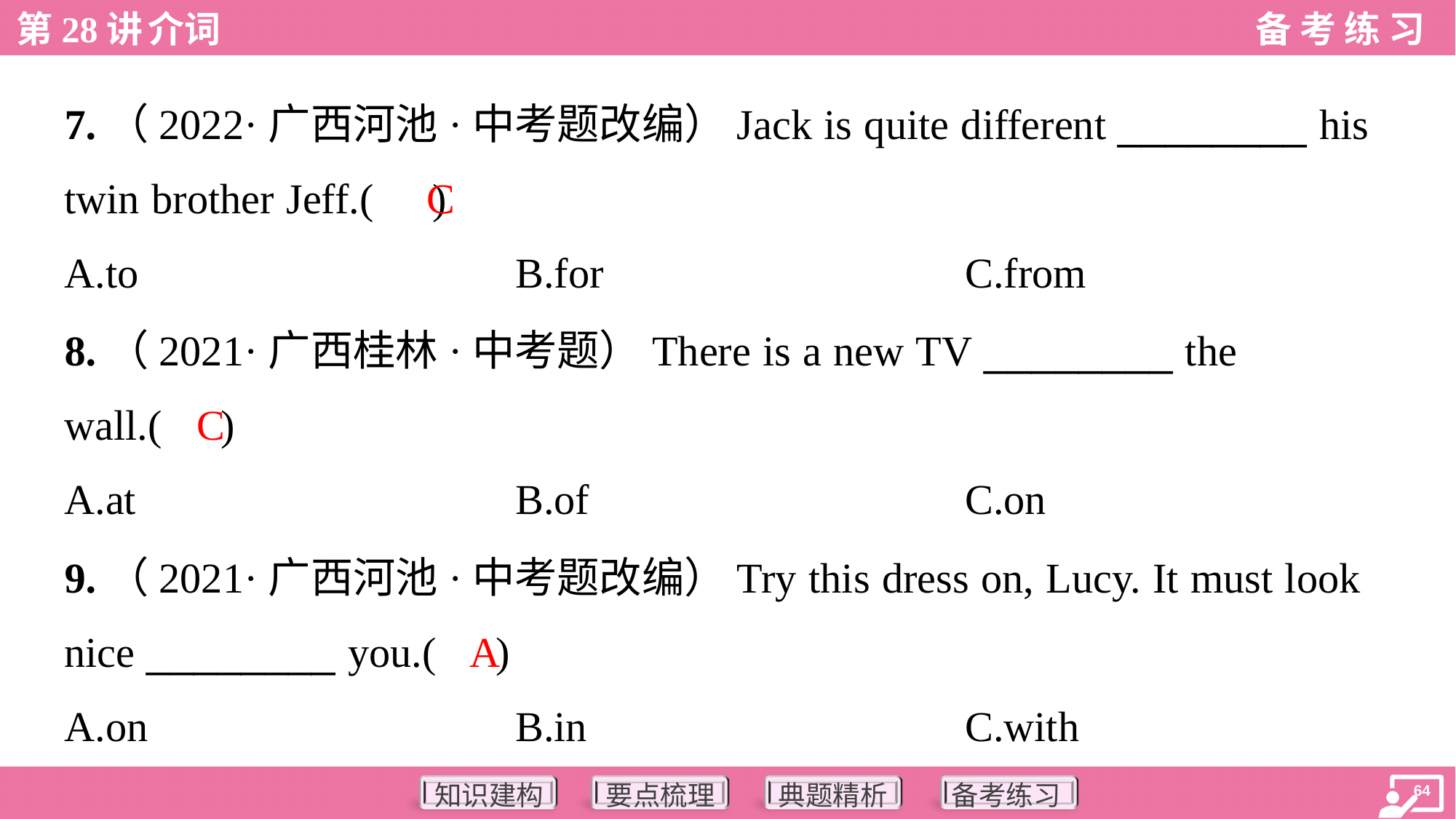

7.（2022·广西河池·中考题改编）Jack is quite different ________ his
twin brother Jeff.(     )
C
A.to	B.for	C.from
8.（2021·广西桂林·中考题）There is a new TV ________ the
wall.(     )
C
A.at	B.of	C.on
9.（2021·广西河池·中考题改编）Try this dress on, Lucy. It must look
nice ________ you.(     )
A
A.on	B.in	C.with